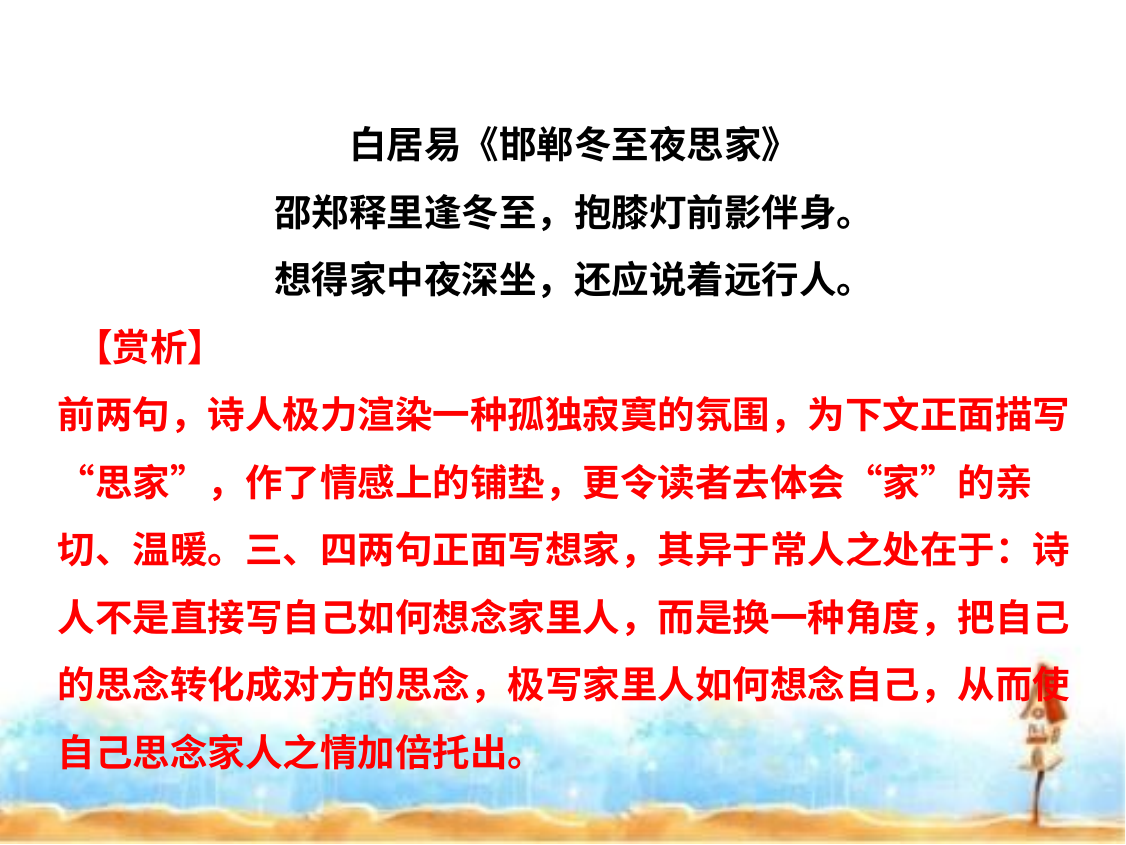

白居易《邯郸冬至夜思家》
邵郑释里逢冬至，抱膝灯前影伴身。
想得家中夜深坐，还应说着远行人。
 【赏析】
前两句，诗人极力渲染一种孤独寂寞的氛围，为下文正面描写“思家”，作了情感上的铺垫，更令读者去体会“家”的亲切、温暖。三、四两句正面写想家，其异于常人之处在于：诗人不是直接写自己如何想念家里人，而是换一种角度，把自己的思念转化成对方的思念，极写家里人如何想念自己，从而使自己思念家人之情加倍托出。